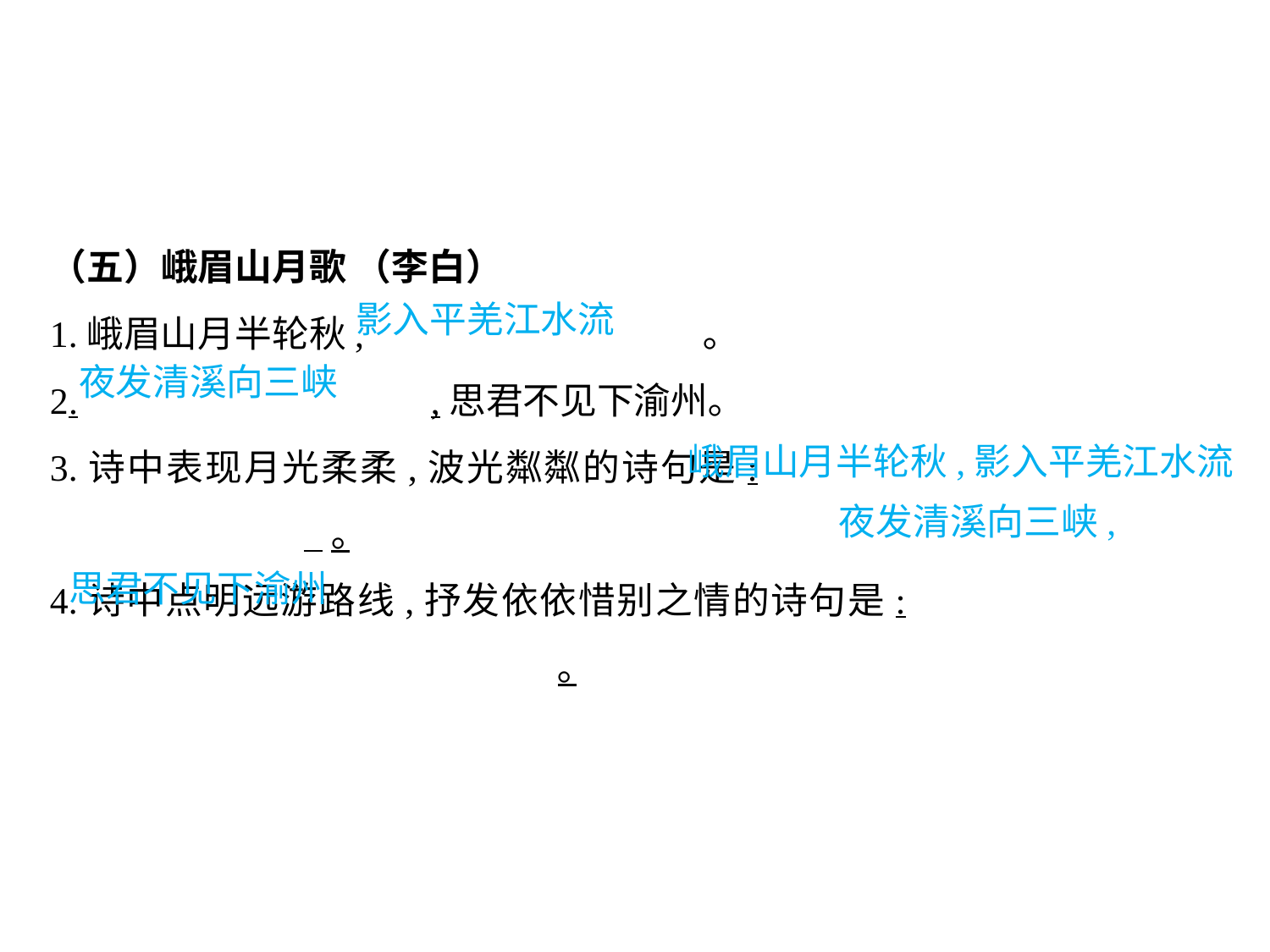

（五）峨眉山月歌 （李白）
1.峨眉山月半轮秋,			 ｡
2.			,思君不见下渝州｡
3.诗中表现月光柔柔,波光粼粼的诗句是:						  ｡
4.诗中点明远游路线,抒发依依惜别之情的诗句是:							｡
影入平羌江水流
夜发清溪向三峡
峨眉山月半轮秋,影入平羌江水流
夜发清溪向三峡,
思君不见下渝州